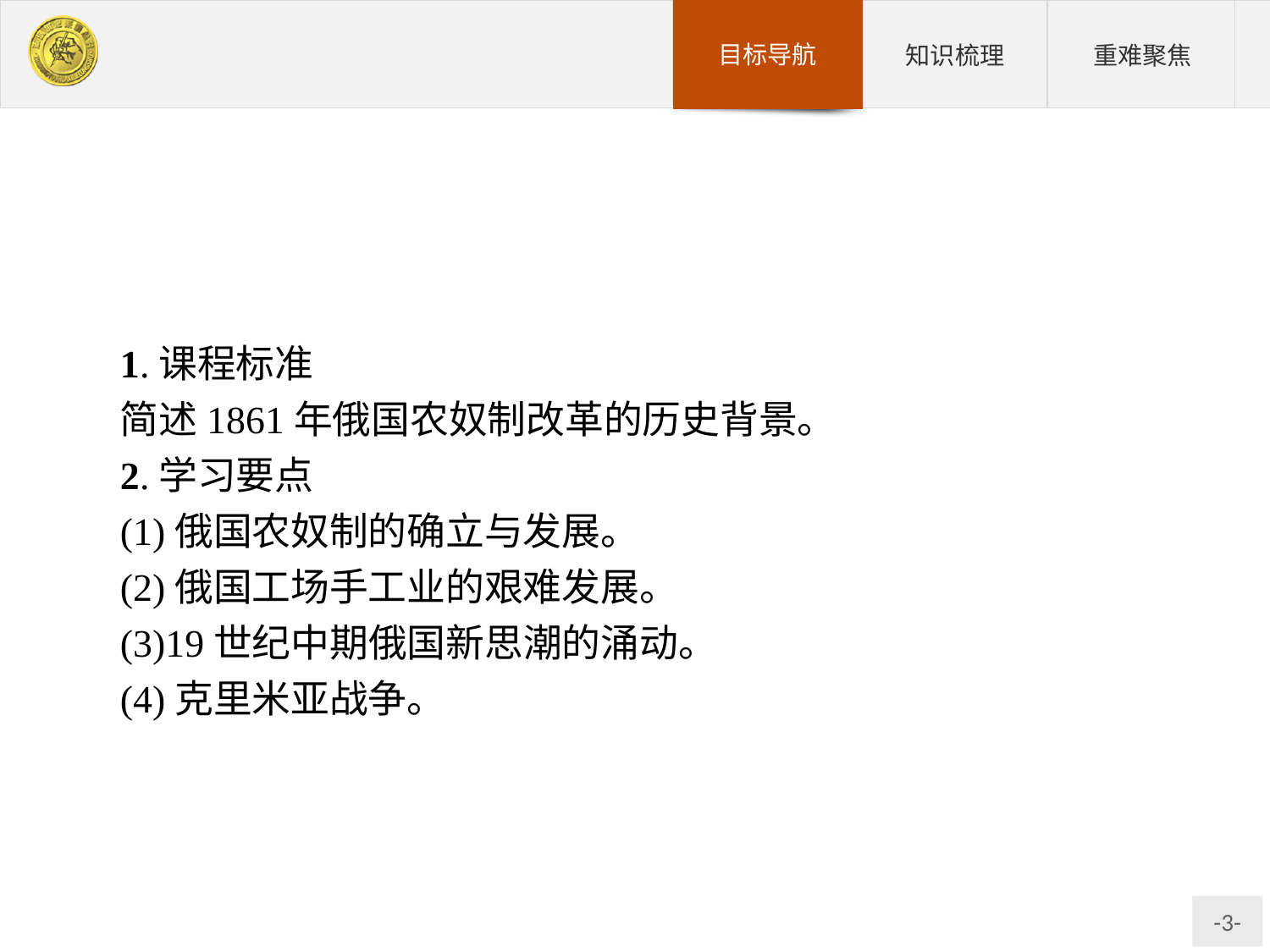

1.课程标准
简述1861年俄国农奴制改革的历史背景。
2.学习要点
(1)俄国农奴制的确立与发展。
(2)俄国工场手工业的艰难发展。
(3)19世纪中期俄国新思潮的涌动。
(4)克里米亚战争。